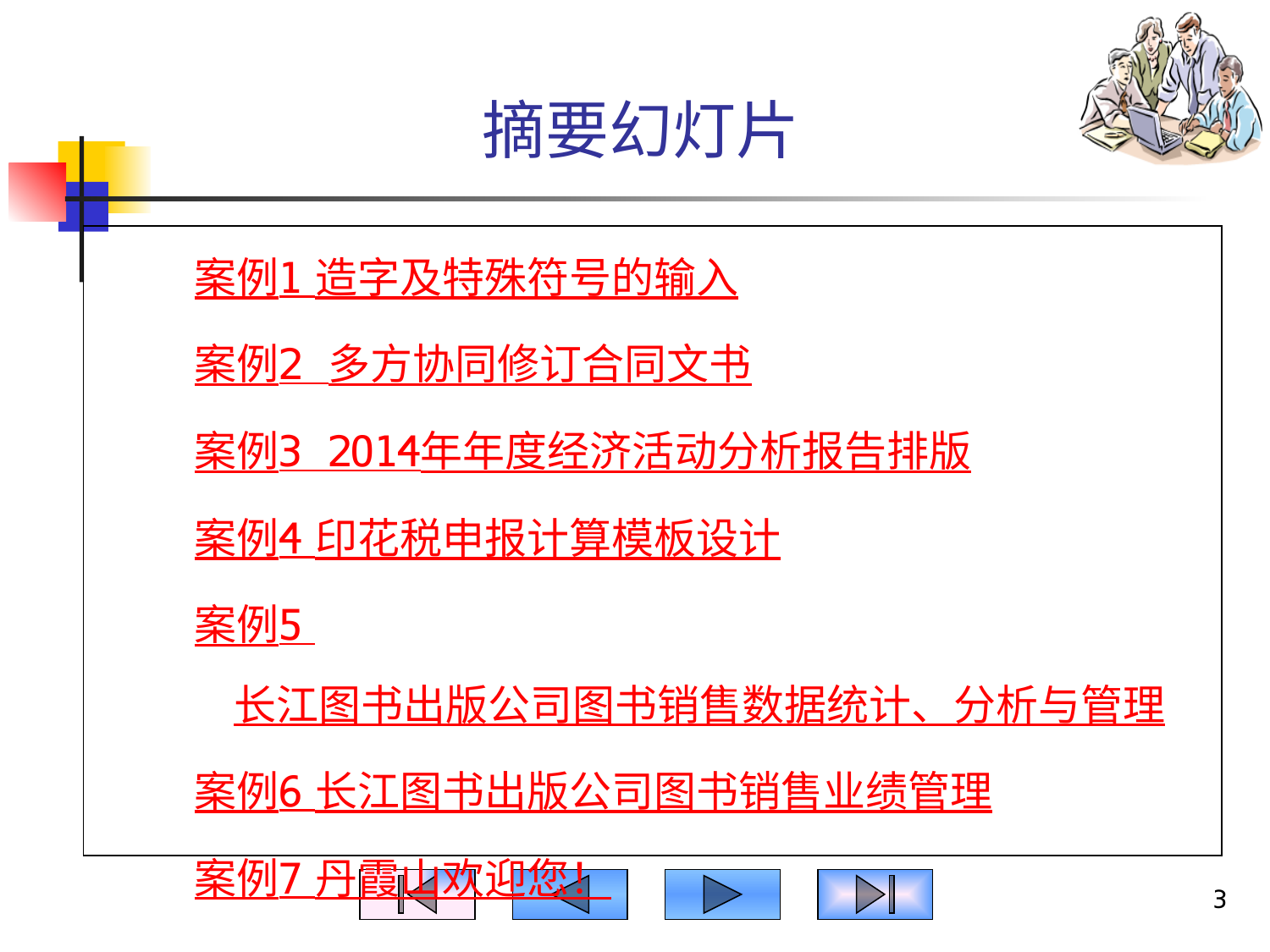

# 摘要幻灯片
案例1 造字及特殊符号的输入
案例2  多方协同修订合同文书
案例3  2014年年度经济活动分析报告排版
案例4 印花税申报计算模板设计
案例5 长江图书出版公司图书销售数据统计、分析与管理
案例6 长江图书出版公司图书销售业绩管理
案例7 丹霞山欢迎您！

3